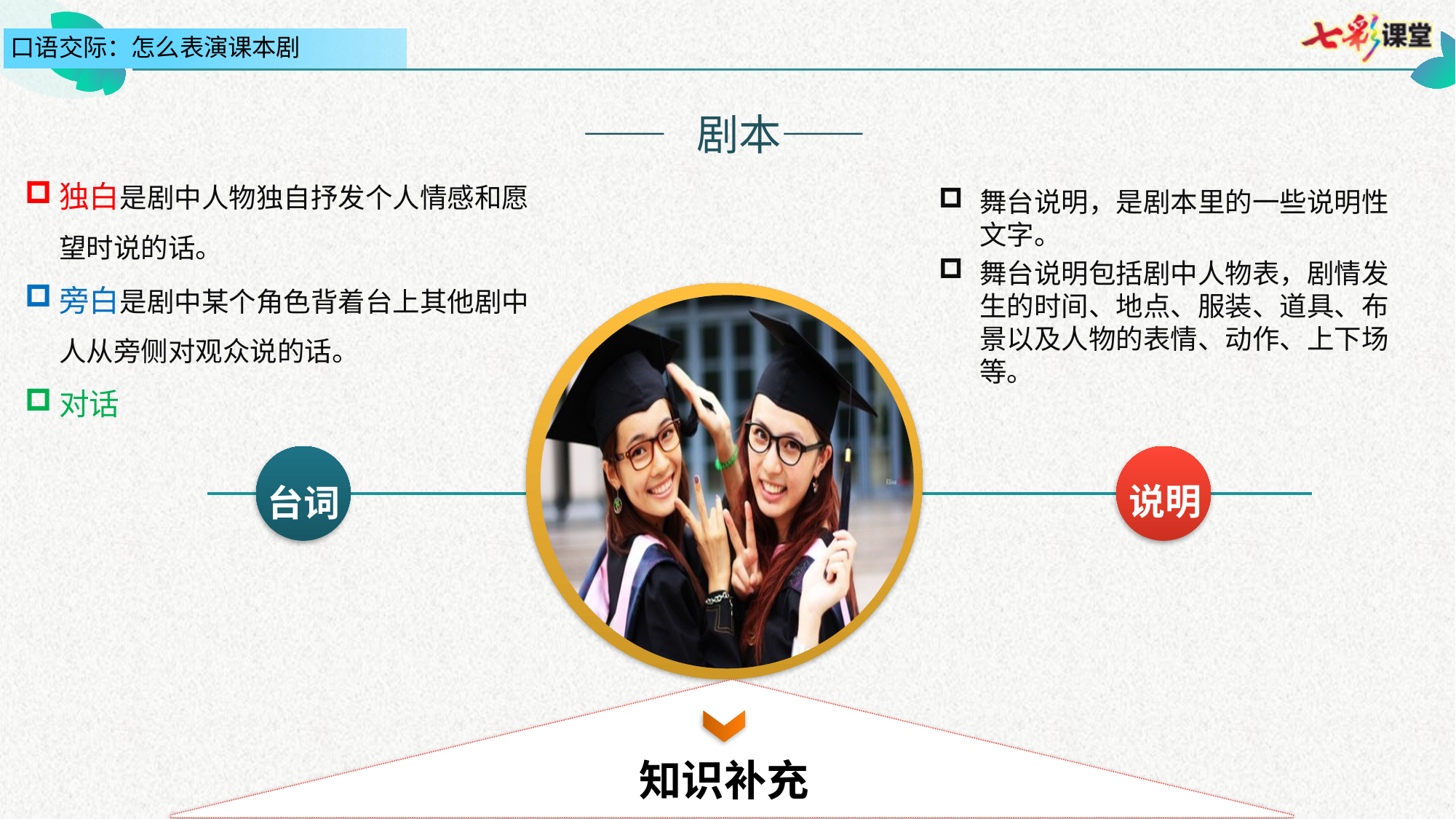

——  剧本——
舞台说明，是剧本里的一些说明性文字。
舞台说明包括剧中人物表，剧情发生的时间、地点、服装、道具、布景以及人物的表情、动作、上下场等。

独白是剧中人物独自抒发个人情感和愿望时说的话。
旁白是剧中某个角色背着台上其他剧中人从旁侧对观众说的话。
对话

台词

说明

知识补充